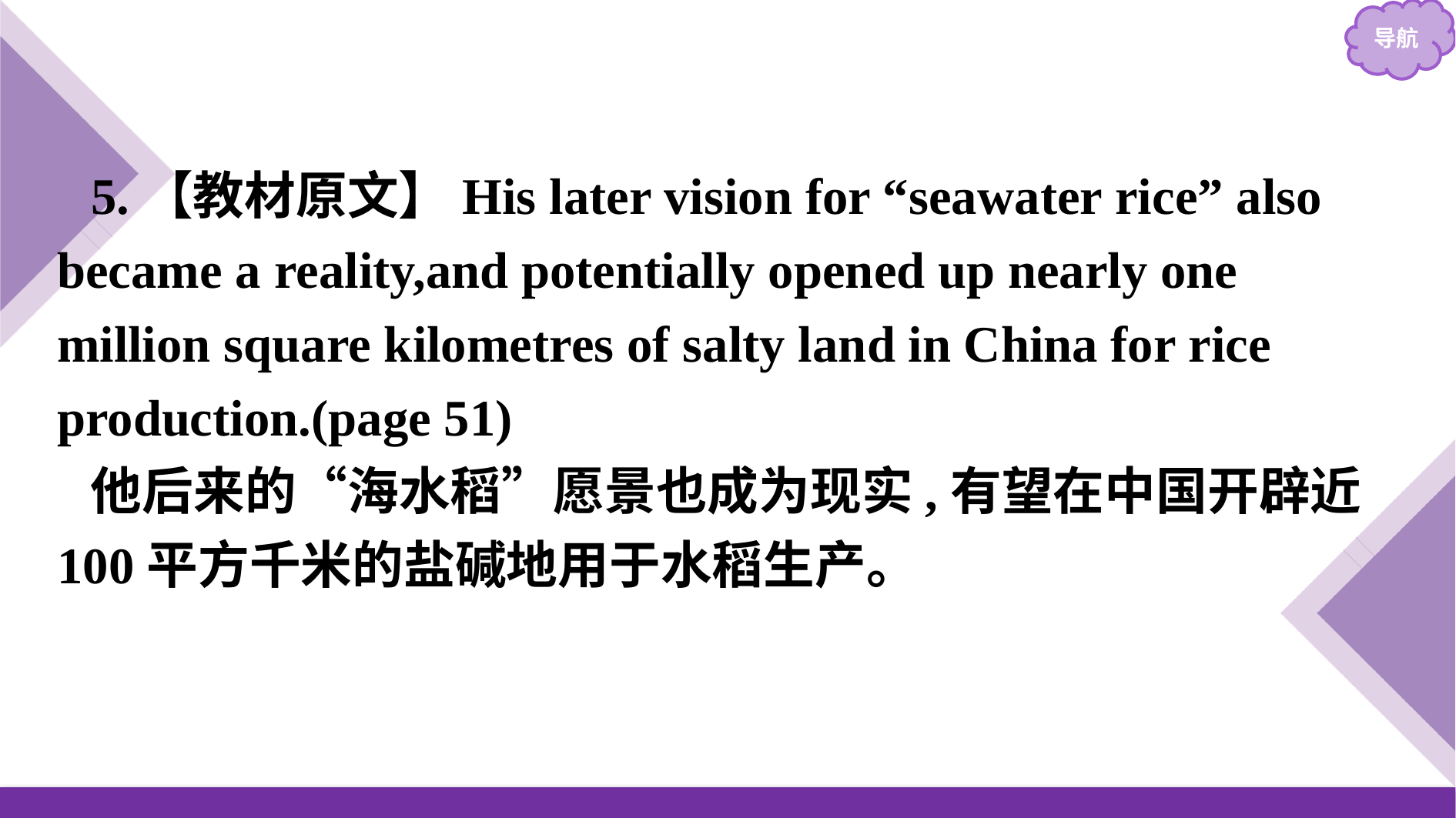

5.【教材原文】His later vision for “seawater rice” also became a reality,and potentially opened up nearly one million square kilometres of salty land in China for rice production.(page 51)
他后来的“海水稻”愿景也成为现实,有望在中国开辟近100平方千米的盐碱地用于水稻生产。